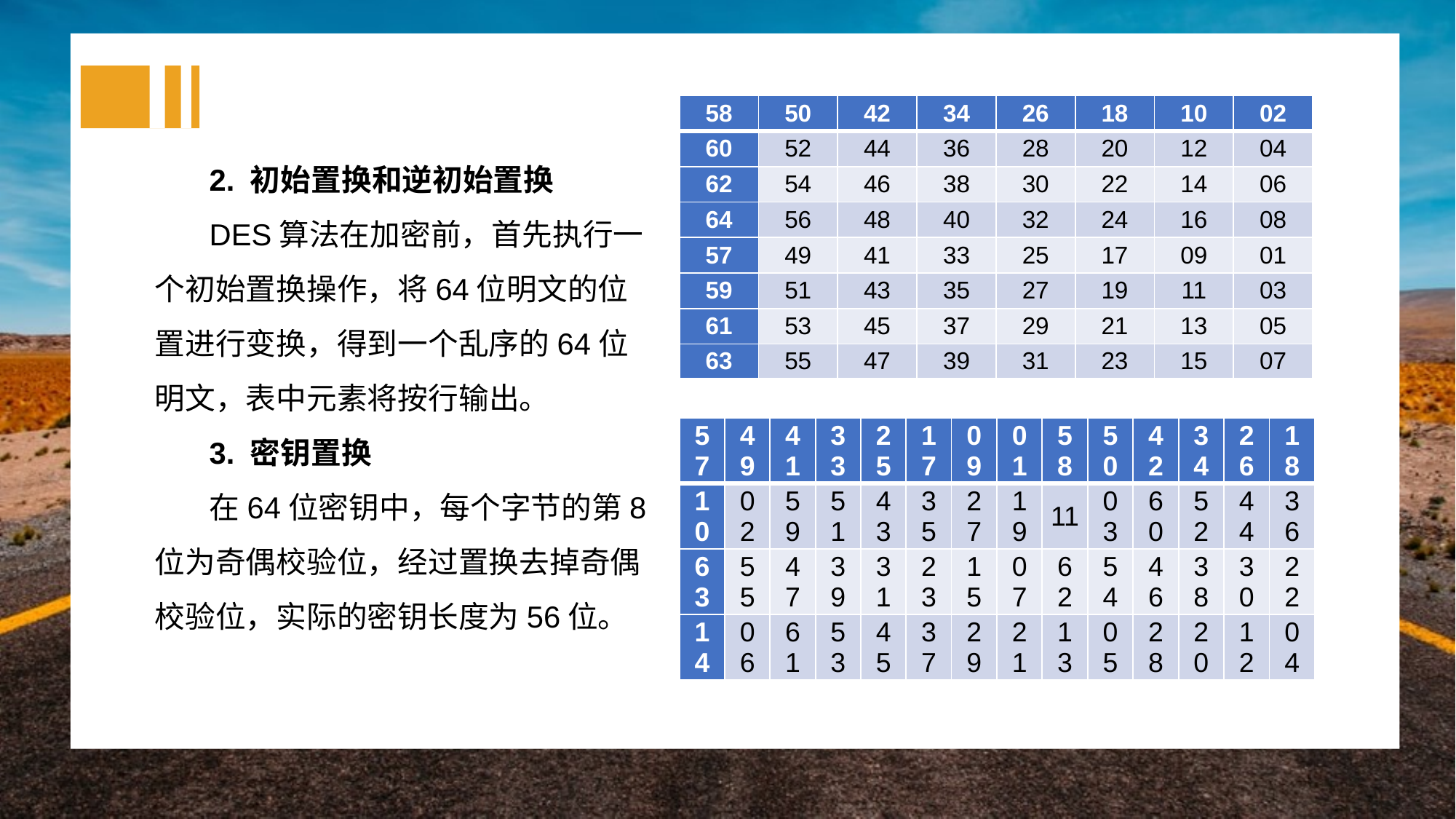

| 58 | 50 | 42 | 34 | 26 | 18 | 10 | 02 |
| --- | --- | --- | --- | --- | --- | --- | --- |
| 60 | 52 | 44 | 36 | 28 | 20 | 12 | 04 |
| 62 | 54 | 46 | 38 | 30 | 22 | 14 | 06 |
| 64 | 56 | 48 | 40 | 32 | 24 | 16 | 08 |
| 57 | 49 | 41 | 33 | 25 | 17 | 09 | 01 |
| 59 | 51 | 43 | 35 | 27 | 19 | 11 | 03 |
| 61 | 53 | 45 | 37 | 29 | 21 | 13 | 05 |
| 63 | 55 | 47 | 39 | 31 | 23 | 15 | 07 |
2. 初始置换和逆初始置换
DES算法在加密前，首先执行一个初始置换操作，将64位明文的位置进行变换，得到一个乱序的64位明文，表中元素将按行输出。
3. 密钥置换
在64位密钥中，每个字节的第8位为奇偶校验位，经过置换去掉奇偶校验位，实际的密钥长度为56位。
| 57 | 49 | 41 | 33 | 25 | 17 | 09 | 01 | 58 | 50 | 42 | 34 | 26 | 18 |
| --- | --- | --- | --- | --- | --- | --- | --- | --- | --- | --- | --- | --- | --- |
| 10 | 02 | 59 | 51 | 43 | 35 | 27 | 19 | 11 | 03 | 60 | 52 | 44 | 36 |
| 63 | 55 | 47 | 39 | 31 | 23 | 15 | 07 | 62 | 54 | 46 | 38 | 30 | 22 |
| 14 | 06 | 61 | 53 | 45 | 37 | 29 | 21 | 13 | 05 | 28 | 20 | 12 | 04 |